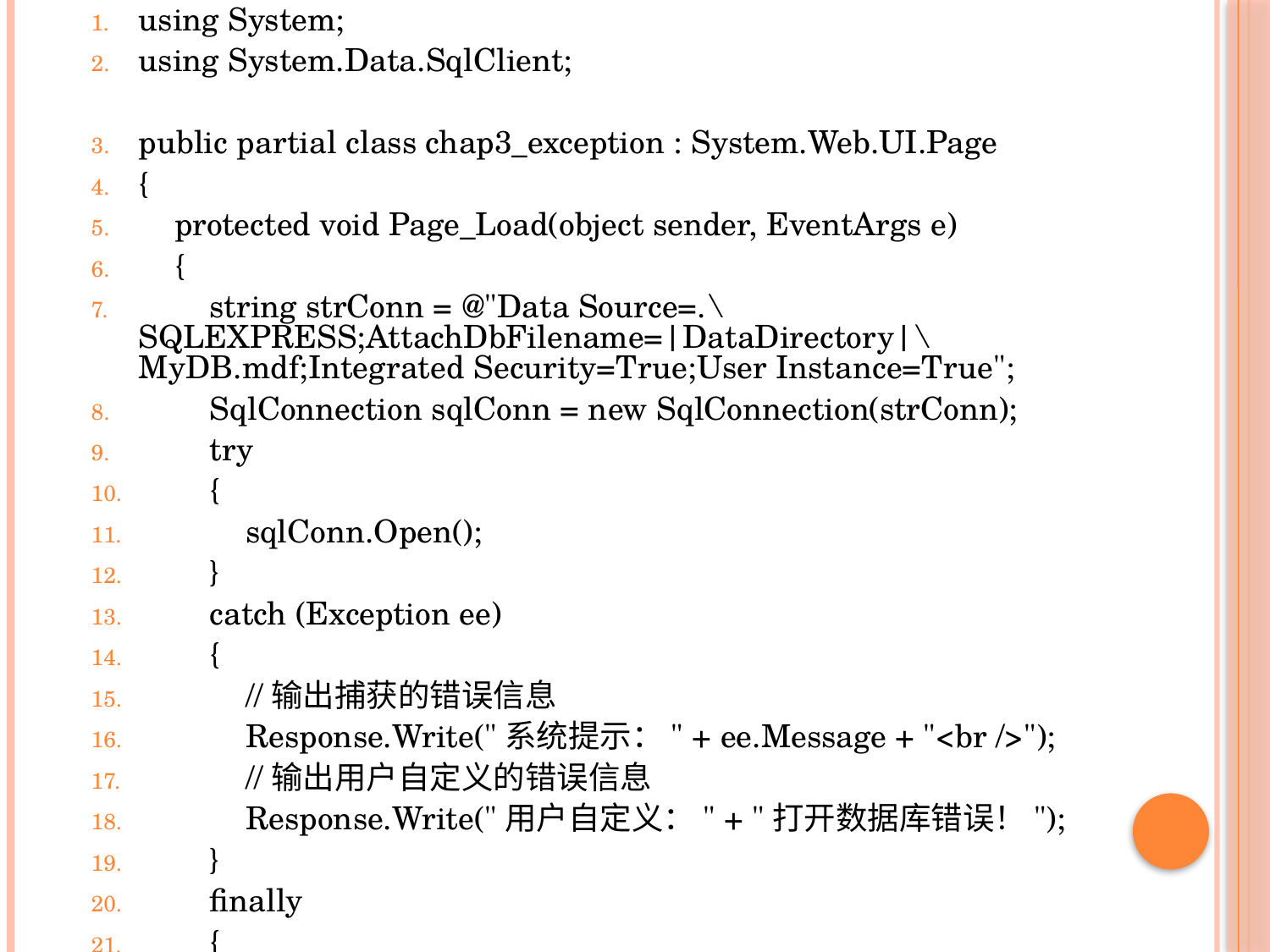

using System;
using System.Data.SqlClient;

public partial class chap3_exception : System.Web.UI.Page
{
    protected void Page_Load(object sender, EventArgs e)
    {
        string strConn = @"Data Source=.\SQLEXPRESS;AttachDbFilename=|DataDirectory|\MyDB.mdf;Integrated Security=True;User Instance=True";
        SqlConnection sqlConn = new SqlConnection(strConn);
        try
        {
            sqlConn.Open();
        }
        catch (Exception ee)
        {
            //输出捕获的错误信息
            Response.Write("系统提示：" + ee.Message + "<br />");
            //输出用户自定义的错误信息
            Response.Write("用户自定义：" + "打开数据库错误！");
        }
        finally
        {
            sqlConn.Close();  //关闭数据库
        }
    }